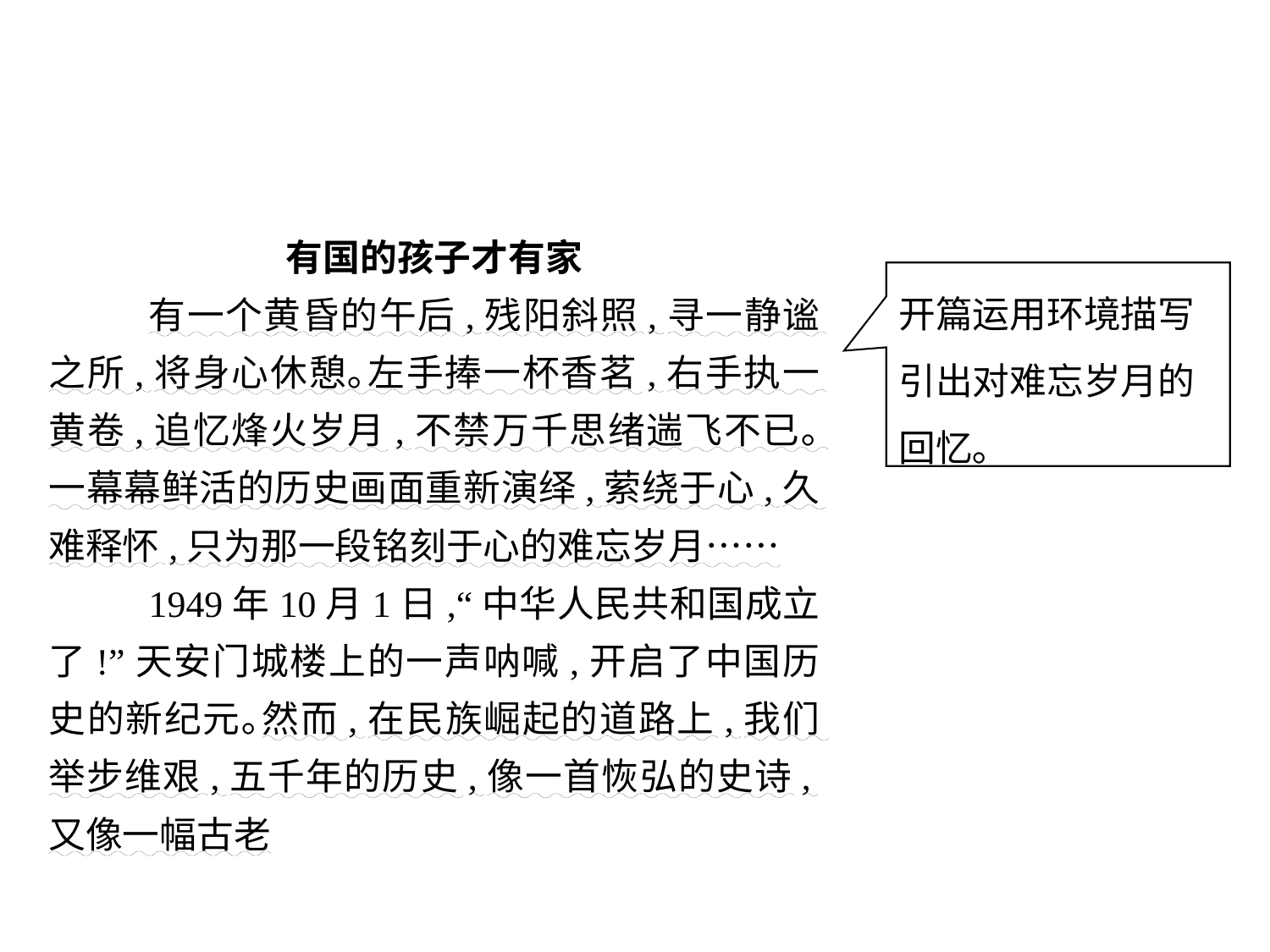

有国的孩子才有家
有一个黄昏的午后,残阳斜照,寻一静谧之所,将身心休憩｡左手捧一杯香茗,右手执一黄卷,追忆烽火岁月,不禁万千思绪遄飞不已｡一幕幕鲜活的历史画面重新演绎,萦绕于心,久难释怀,只为那一段铭刻于心的难忘岁月……
1949年10月1日,“中华人民共和国成立了!”天安门城楼上的一声呐喊,开启了中国历史的新纪元｡然而,在民族崛起的道路上,我们举步维艰,五千年的历史,像一首恢弘的史诗,又像一幅古老
开篇运用环境描写引出对难忘岁月的回忆｡